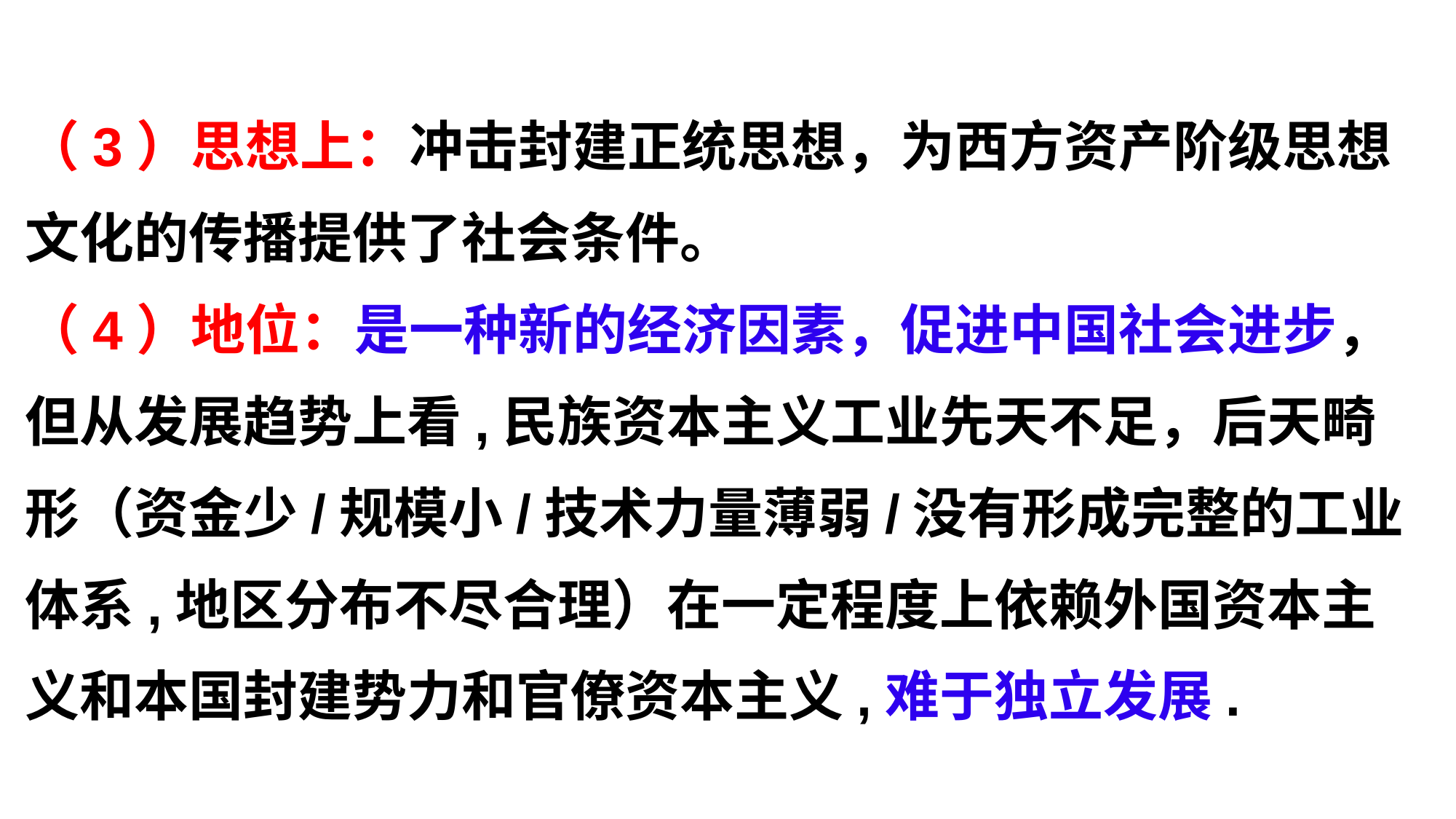

（3）思想上：冲击封建正统思想，为西方资产阶级思想文化的传播提供了社会条件。
（4）地位：是一种新的经济因素，促进中国社会进步，但从发展趋势上看,民族资本主义工业先天不足，后天畸形（资金少/规模小/技术力量薄弱/没有形成完整的工业体系,地区分布不尽合理）在一定程度上依赖外国资本主义和本国封建势力和官僚资本主义,难于独立发展.